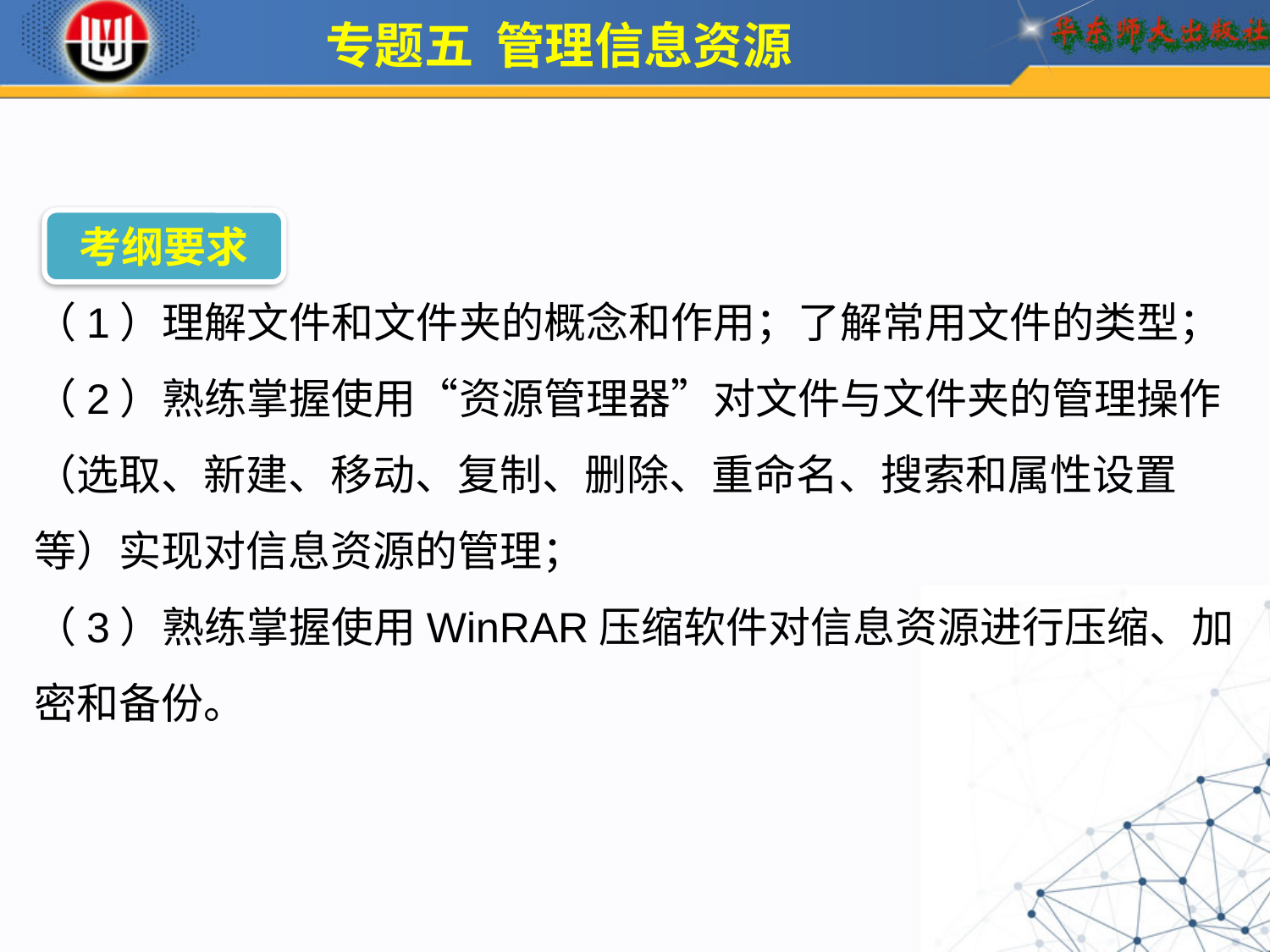

专题五  管理信息资源
考纲要求

（1）理解文件和文件夹的概念和作用；了解常用文件的类型；
（2）熟练掌握使用“资源管理器”对文件与文件夹的管理操作（选取、新建、移动、复制、删除、重命名、搜索和属性设置等）实现对信息资源的管理；
（3）熟练掌握使用WinRAR压缩软件对信息资源进行压缩、加密和备份。